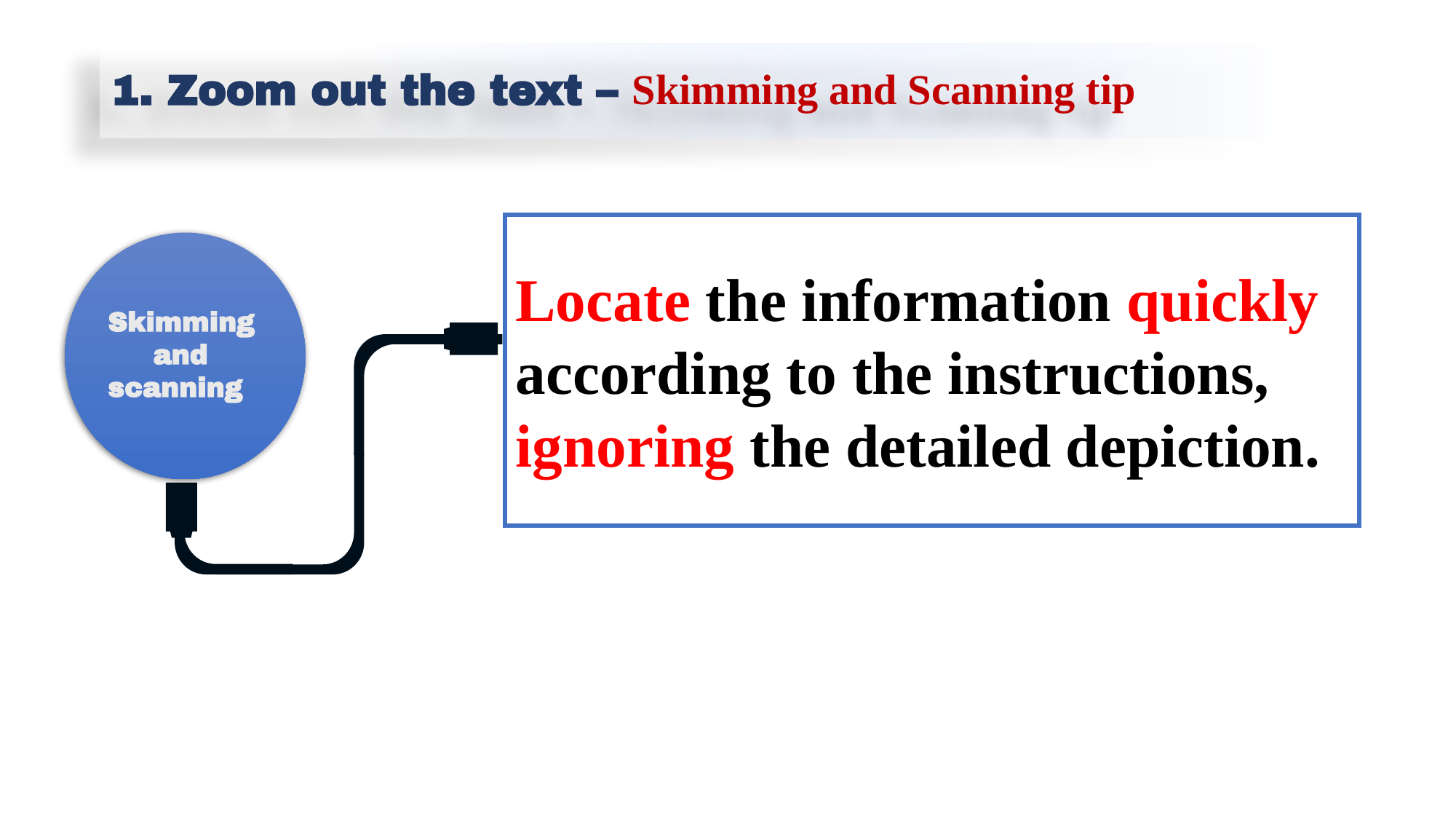

# 1. Zoom out the text – Skimming and Scanning tip
Locate the information quickly according to the instructions, ignoring the detailed depiction.

Skimming
     and
scanning
请在此添加标题